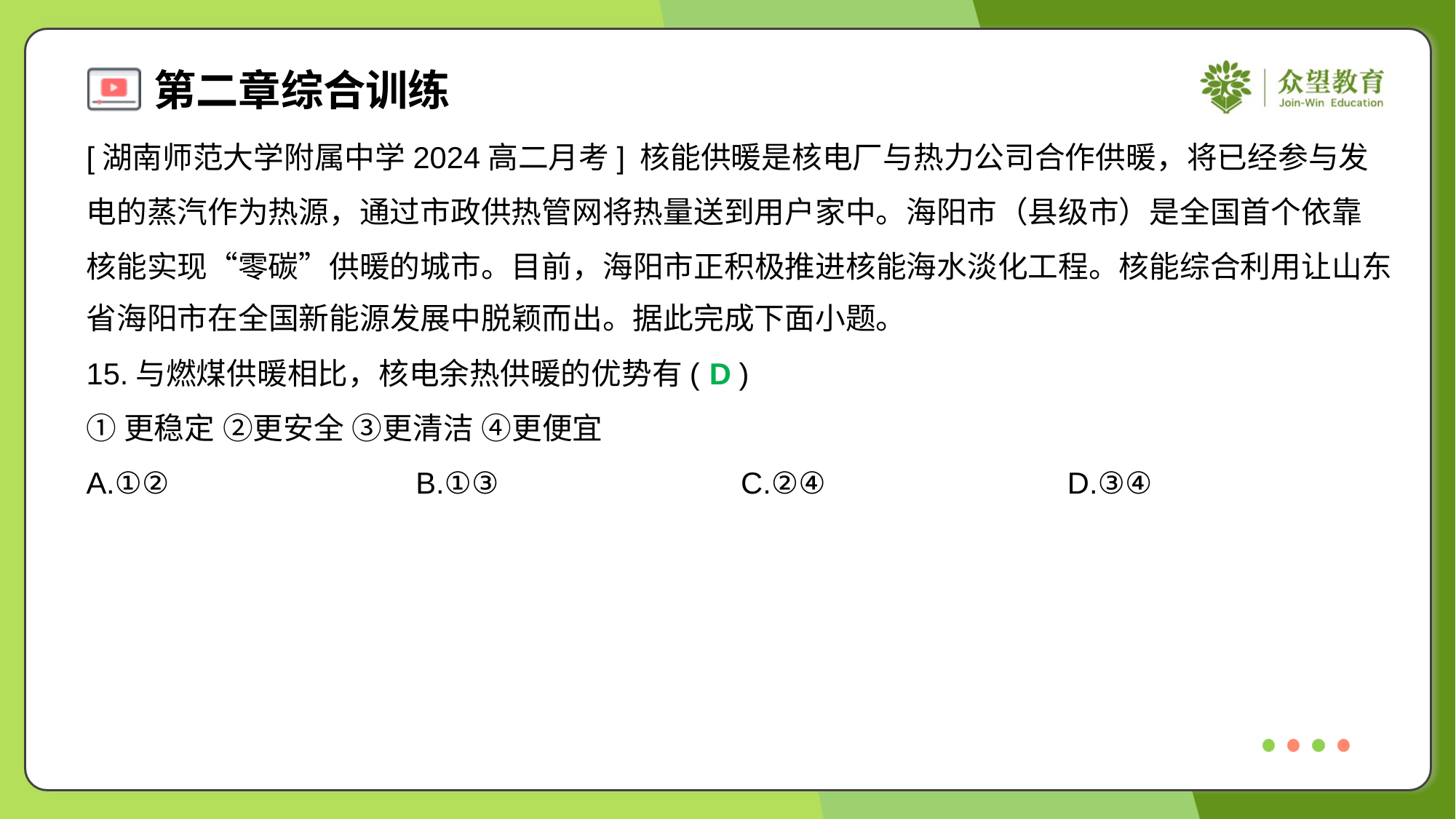

[湖南师范大学附属中学2024高二月考] 核能供暖是核电厂与热力公司合作供暖，将已经参与发
电的蒸汽作为热源，通过市政供热管网将热量送到用户家中。海阳市（县级市）是全国首个依靠
核能实现“零碳”供暖的城市。目前，海阳市正积极推进核能海水淡化工程。核能综合利用让山东
省海阳市在全国新能源发展中脱颖而出。据此完成下面小题。
15.与燃煤供暖相比，核电余热供暖的优势有(     )
D
①更稳定 ②更安全 ③更清洁 ④更便宜
A.①②	B.①③	C.②④	D.③④